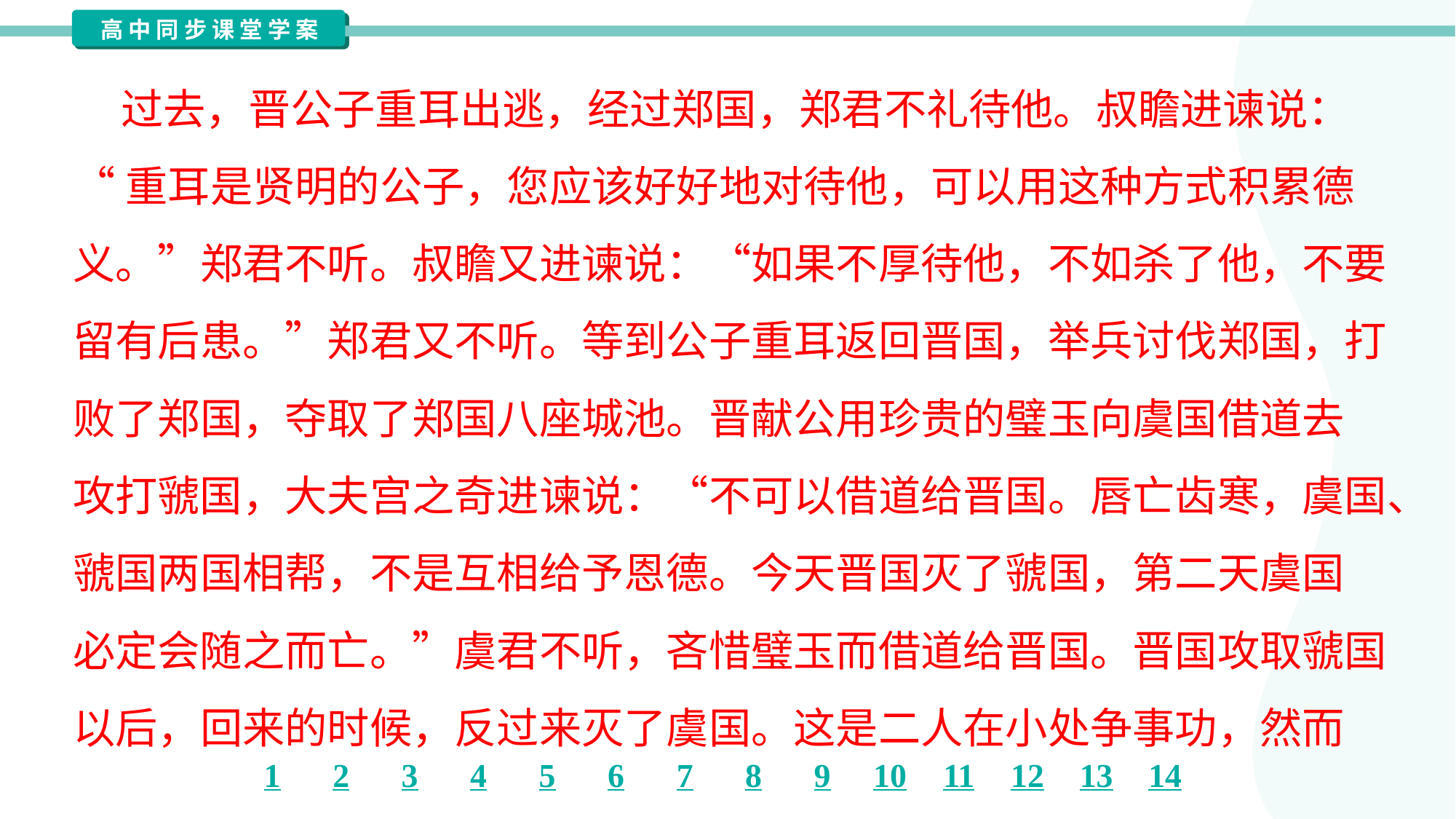

过去，晋公子重耳出逃，经过郑国，郑君不礼待他。叔瞻进谏说：
“重耳是贤明的公子，您应该好好地对待他，可以用这种方式积累德
义。”郑君不听。叔瞻又进谏说：“如果不厚待他，不如杀了他，不要
留有后患。”郑君又不听。等到公子重耳返回晋国，举兵讨伐郑国，打
败了郑国，夺取了郑国八座城池。晋献公用珍贵的璧玉向虞国借道去
攻打虢国，大夫宫之奇进谏说：“不可以借道给晋国。唇亡齿寒，虞国、
虢国两国相帮，不是互相给予恩德。今天晋国灭了虢国，第二天虞国
必定会随之而亡。”虞君不听，吝惜璧玉而借道给晋国。晋国攻取虢国
以后，回来的时候，反过来灭了虞国。这是二人在小处争事功，然而